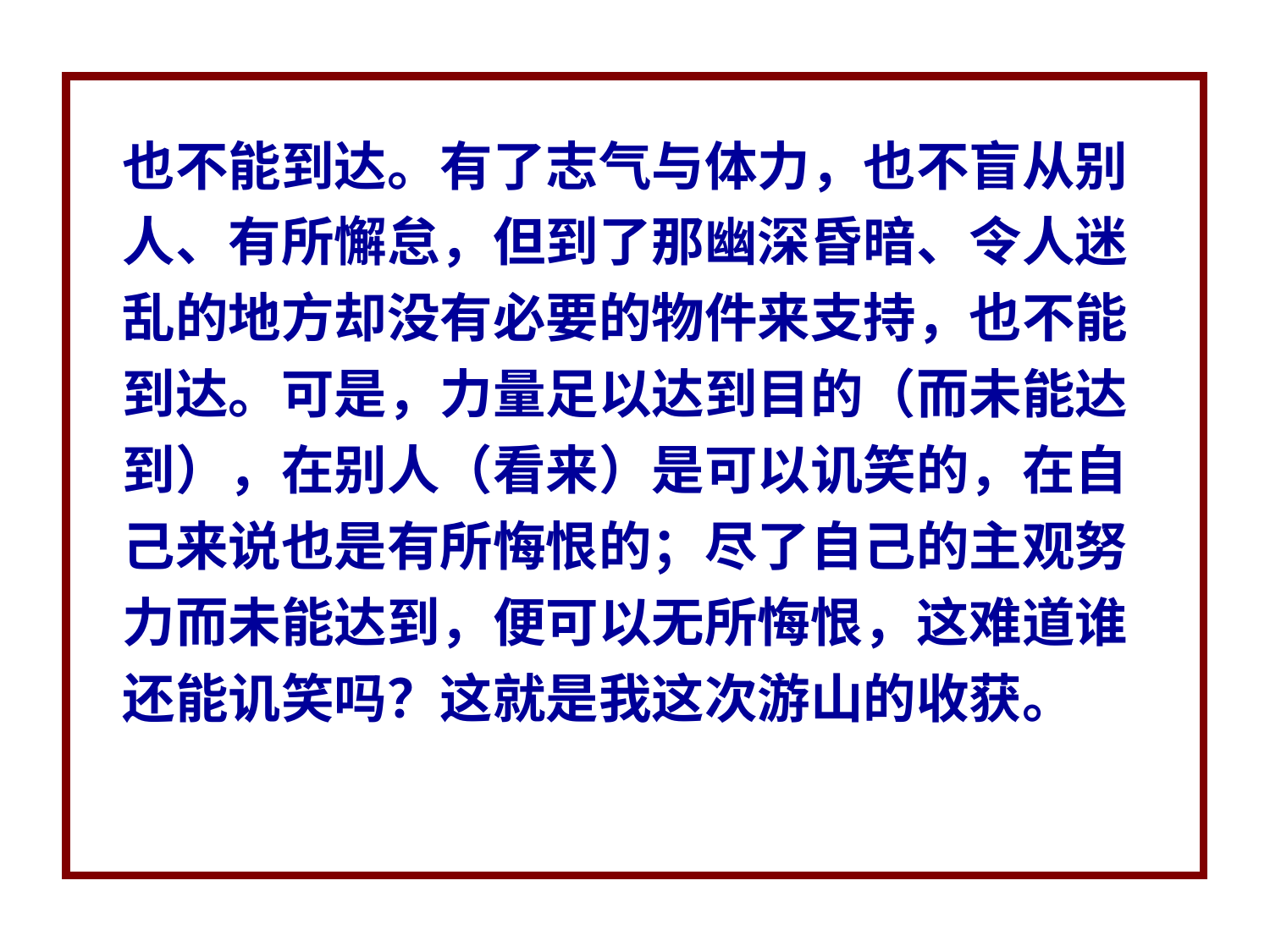

也不能到达。有了志气与体力，也不盲从别人、有所懈怠，但到了那幽深昏暗、令人迷乱的地方却没有必要的物件来支持，也不能到达。可是，力量足以达到目的（而未能达到），在别人（看来）是可以讥笑的，在自己来说也是有所悔恨的；尽了自己的主观努力而未能达到，便可以无所悔恨，这难道谁还能讥笑吗？这就是我这次游山的收获。